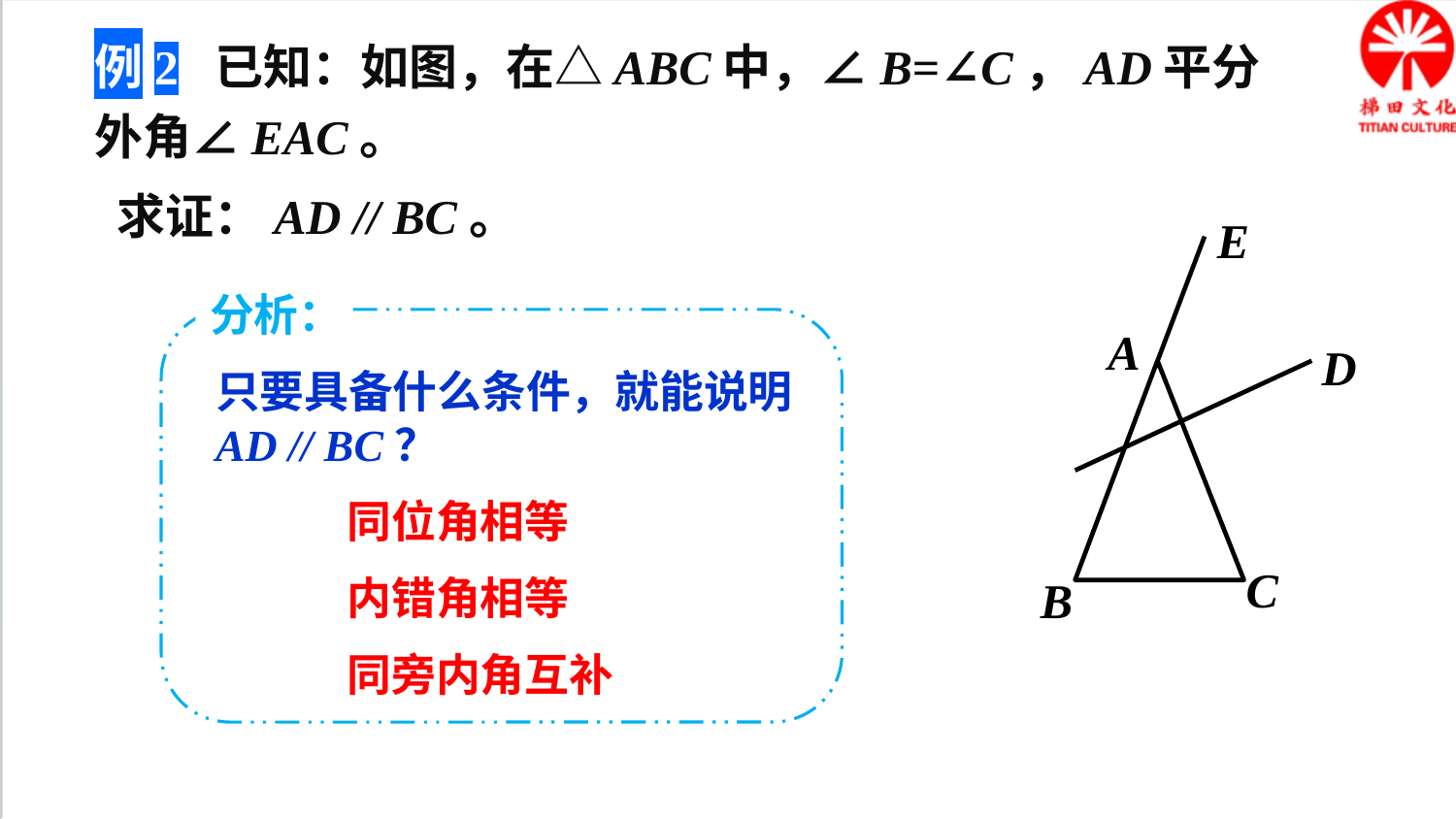

例2  已知：如图，在△ABC中，∠B=∠C，AD平分外角∠EAC。
 求证：AD // BC。
E
A
D

C
B
分析：

只要具备什么条件，就能说明AD // BC？
同位角相等
内错角相等
同旁内角互补